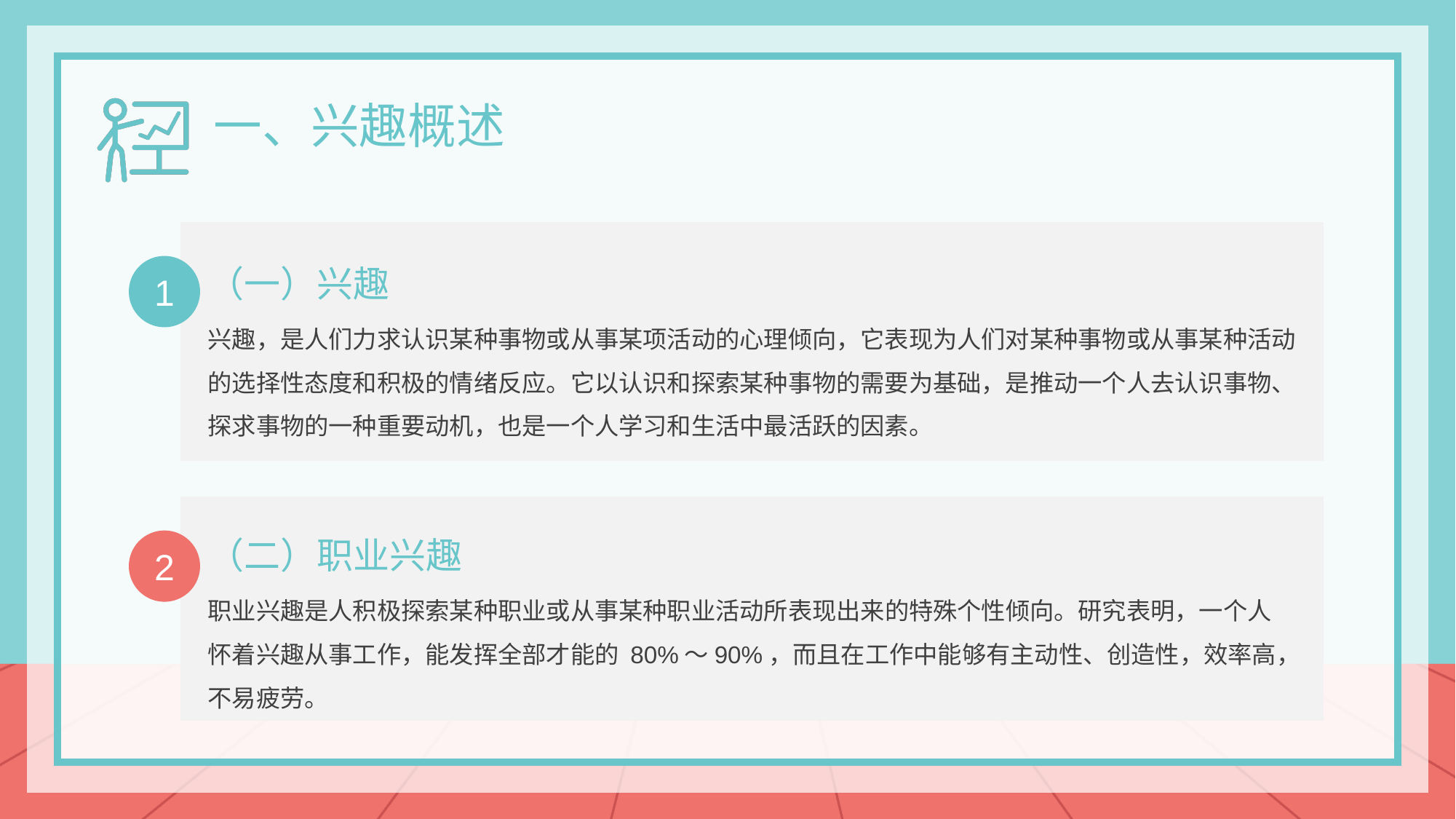

一、兴趣概述

（一）兴趣
兴趣，是人们力求认识某种事物或从事某项活动的心理倾向，它表现为人们对某种事物或从事某种活动的选择性态度和积极的情绪反应。它以认识和探索某种事物的需要为基础，是推动一个人去认识事物、探求事物的一种重要动机，也是一个人学习和生活中最活跃的因素。
1

（二）职业兴趣
职业兴趣是人积极探索某种职业或从事某种职业活动所表现出来的特殊个性倾向。研究表明，一个人怀着兴趣从事工作，能发挥全部才能的 80%～90%，而且在工作中能够有主动性、创造性，效率高，不易疲劳。
2